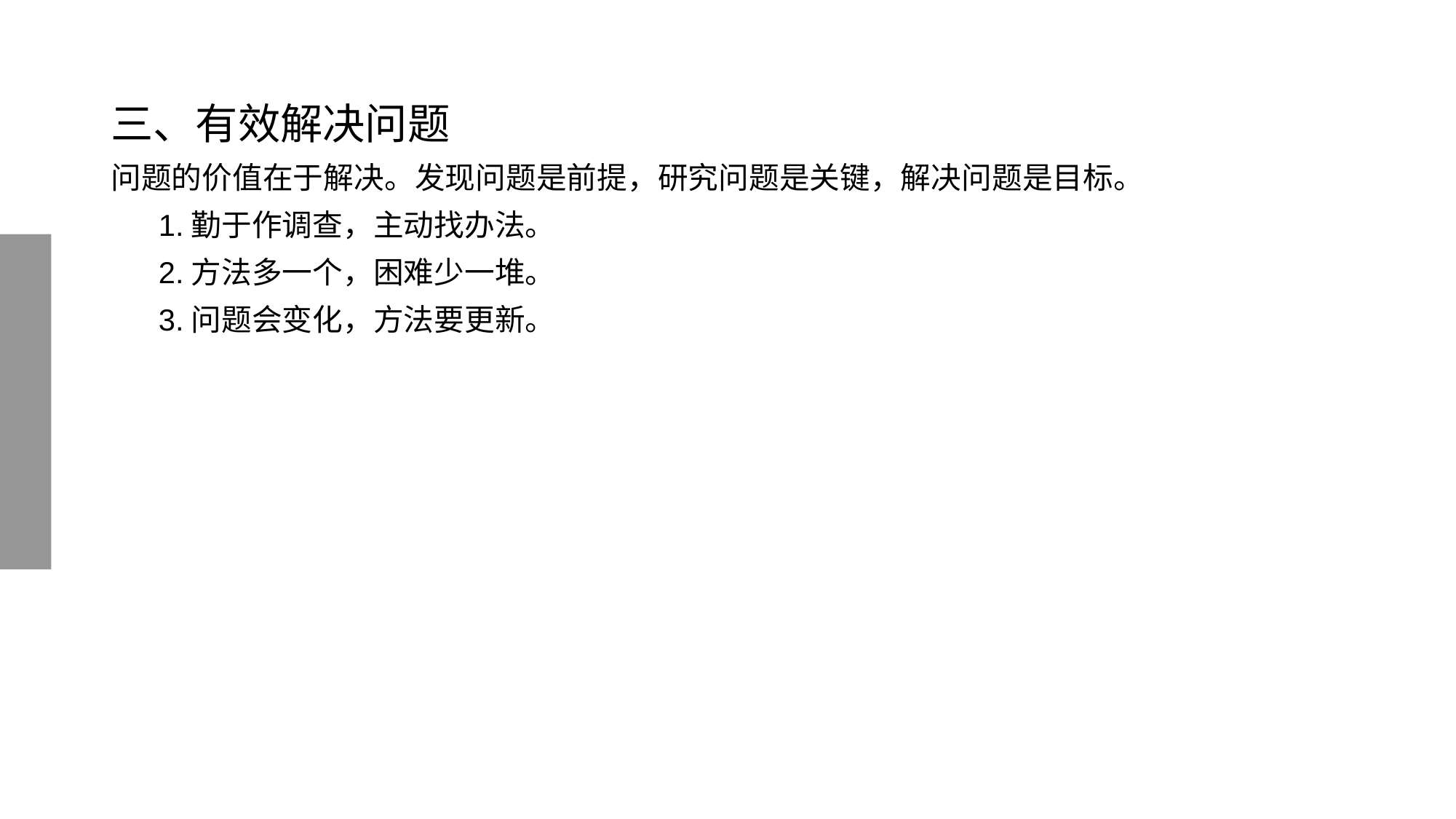

# 三、有效解决问题 问题的价值在于解决。发现问题是前提，研究问题是关键，解决问题是目标。 1.勤于作调查，主动找办法。 2.方法多一个，困难少一堆。 3.问题会变化，方法要更新。